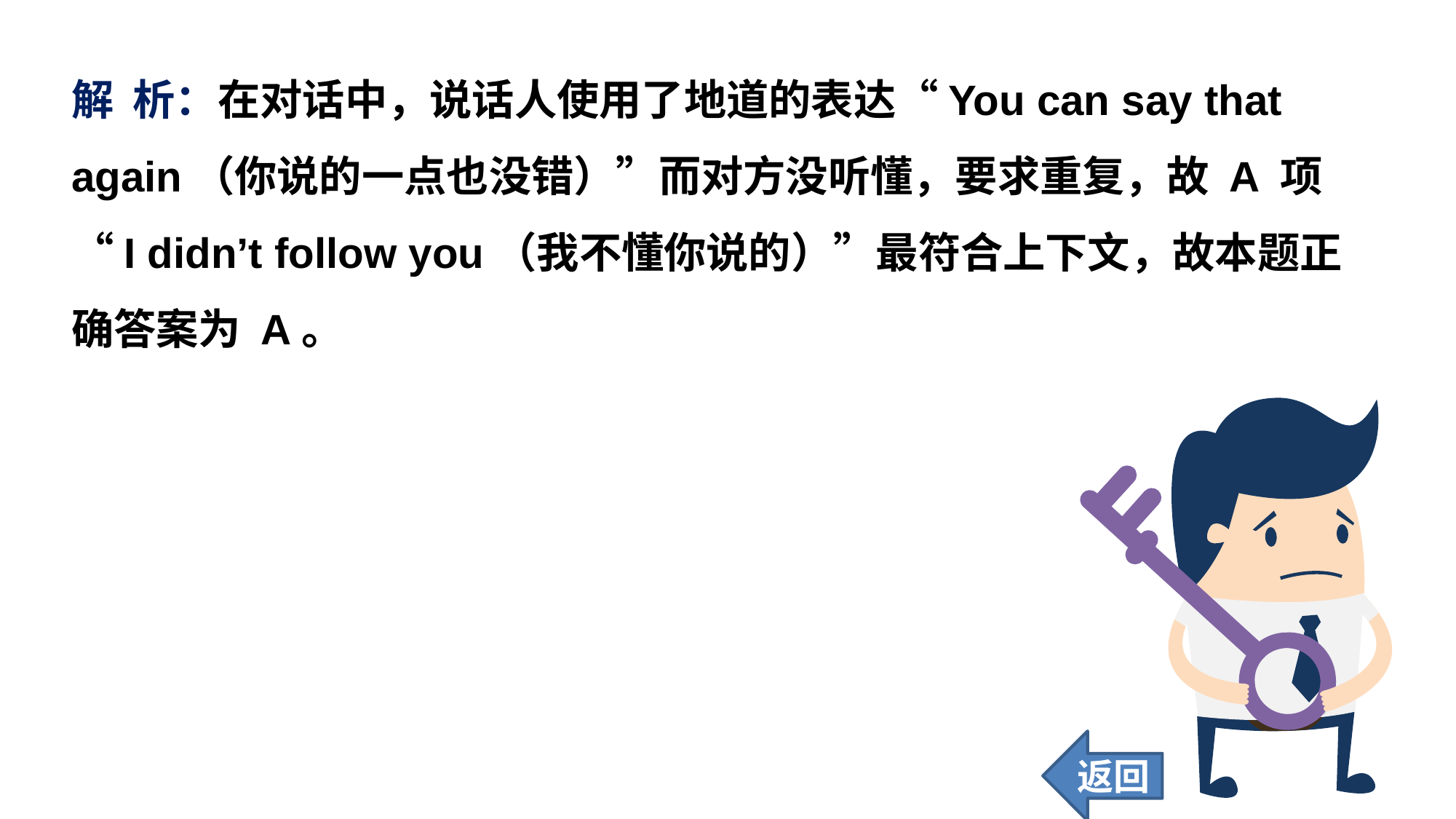

解  析：在对话中，说话人使用了地道的表达“You can say that again（你说的一点也没错）”而对方没听懂，要求重复，故 A 项“I didn’t follow you（我不懂你说的）”最符合上下文，故本题正确答案为 A。

返回
94